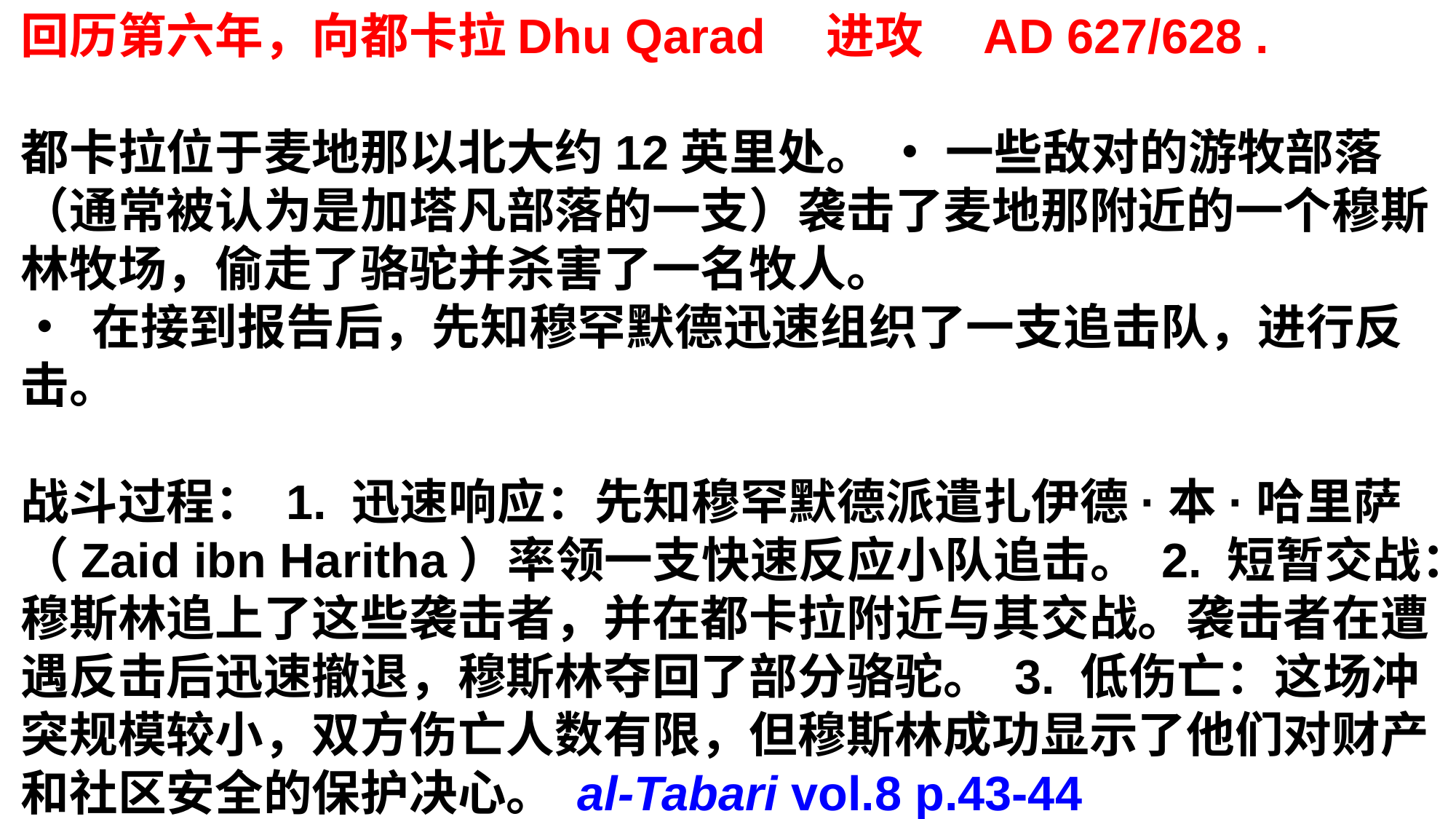

回历第六年，向都卡拉Dhu Qarad　进攻　AD 627/628 .

都卡拉位于麦地那以北大约12英里处。 • 一些敌对的游牧部落（通常被认为是加塔凡部落的一支）袭击了麦地那附近的一个穆斯林牧场，偷走了骆驼并杀害了一名牧人。
• 在接到报告后，先知穆罕默德迅速组织了一支追击队，进行反击。

战斗过程： 1. 迅速响应：先知穆罕默德派遣扎伊德·本·哈里萨（Zaid ibn Haritha）率领一支快速反应小队追击。 2. 短暂交战：穆斯林追上了这些袭击者，并在都卡拉附近与其交战。袭击者在遭遇反击后迅速撤退，穆斯林夺回了部分骆驼。 3. 低伤亡：这场冲突规模较小，双方伤亡人数有限，但穆斯林成功显示了他们对财产和社区安全的保护决心。 al-Tabari vol.8 p.43-44